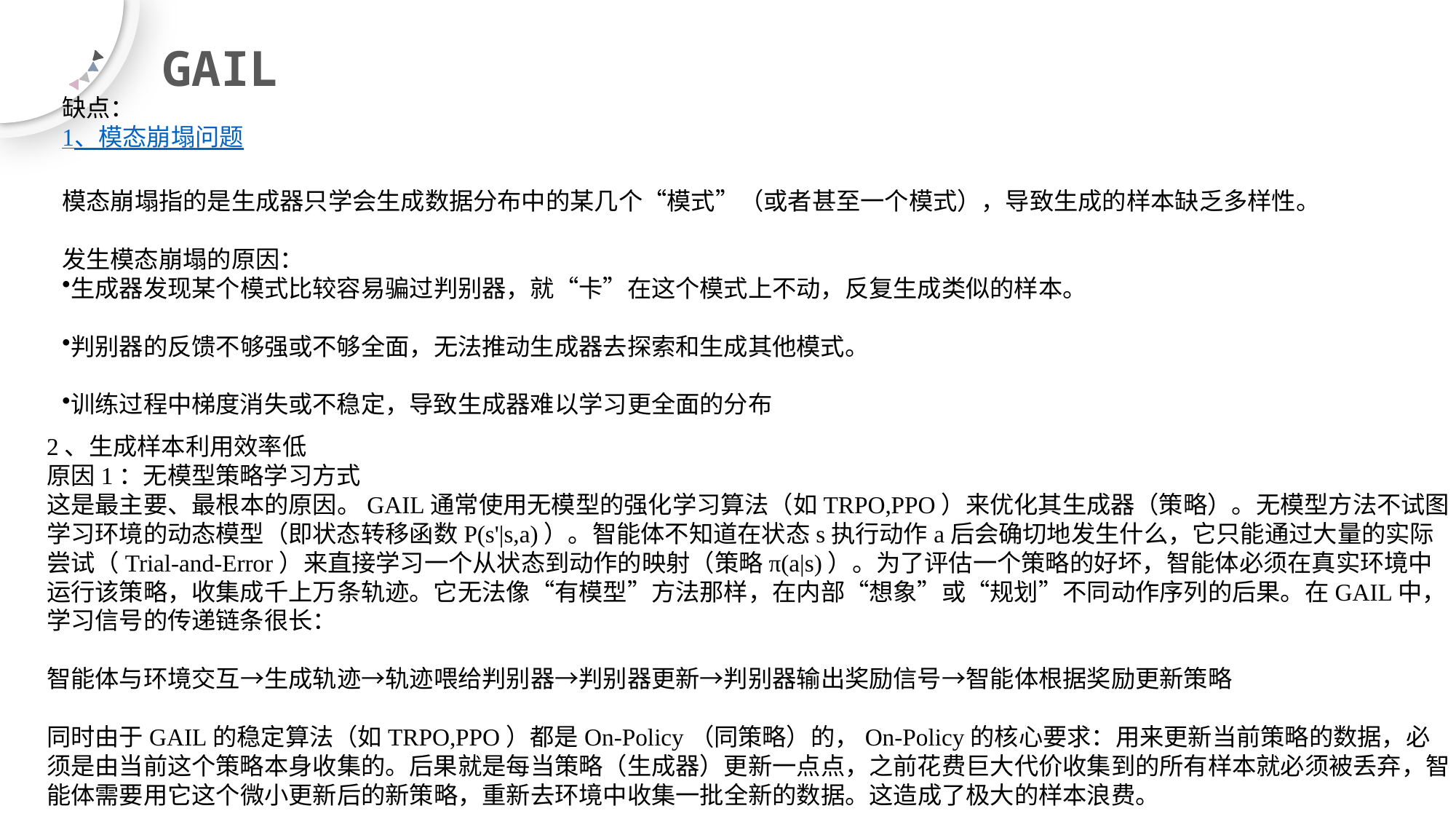

GAIL

缺点：
1、模态崩塌问题

模态崩塌指的是生成器只学会生成数据分布中的某几个“模式”（或者甚至一个模式），导致生成的样本缺乏多样性。

发生模态崩塌的原因：
生成器发现某个模式比较容易骗过判别器，就“卡”在这个模式上不动，反复生成类似的样本。

判别器的反馈不够强或不够全面，无法推动生成器去探索和生成其他模式。

训练过程中梯度消失或不稳定，导致生成器难以学习更全面的分布
2、生成样本利用效率低
原因1：无模型策略学习方式
这是最主要、最根本的原因。GAIL通常使用无模型的强化学习算法（如TRPO,PPO）来优化其生成器（策略）。无模型方法不试图学习环境的动态模型（即状态转移函数P(s'|s,a)）。智能体不知道在状态s执行动作a后会确切地发生什么，它只能通过大量的实际尝试（Trial-and-Error）来直接学习一个从状态到动作的映射（策略π(a|s)）。为了评估一个策略的好坏，智能体必须在真实环境中运行该策略，收集成千上万条轨迹。它无法像“有模型”方法那样，在内部“想象”或“规划”不同动作序列的后果。在GAIL中，学习信号的传递链条很长：

智能体与环境交互→生成轨迹→轨迹喂给判别器→判别器更新→判别器输出奖励信号→智能体根据奖励更新策略

同时由于GAIL的稳定算法（如TRPO,PPO）都是On-Policy（同策略）的，On-Policy的核心要求：用来更新当前策略的数据，必须是由当前这个策略本身收集的。后果就是每当策略（生成器）更新一点点，之前花费巨大代价收集到的所有样本就必须被丢弃，智能体需要用它这个微小更新后的新策略，重新去环境中收集一批全新的数据。这造成了极大的样本浪费。